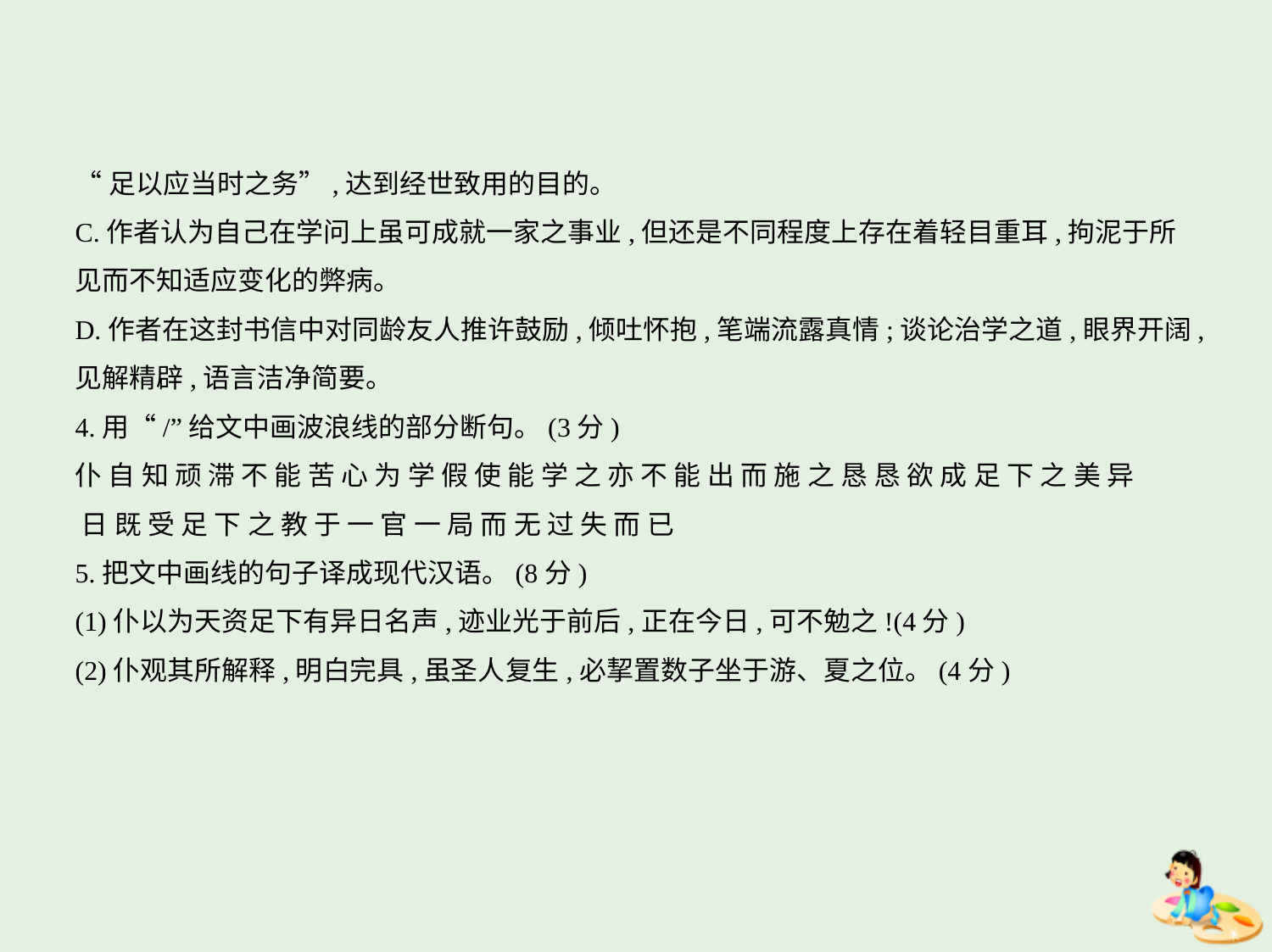

“足以应当时之务”,达到经世致用的目的。
C.作者认为自己在学问上虽可成就一家之事业,但还是不同程度上存在着轻目重耳,拘泥于所
见而不知适应变化的弊病。
D.作者在这封书信中对同龄友人推许鼓励,倾吐怀抱,笔端流露真情;谈论治学之道,眼界开阔,
见解精辟,语言洁净简要。
4.用“/”给文中画波浪线的部分断句。(3分)
仆 自 知 顽 滞 不 能 苦 心 为 学 假 使 能 学 之 亦 不 能 出 而 施 之 恳 恳 欲 成 足 下 之 美 异
 日 既 受 足 下 之 教 于 一 官 一 局 而 无 过 失 而 已
5.把文中画线的句子译成现代汉语。(8分)
(1)仆以为天资足下有异日名声,迹业光于前后,正在今日,可不勉之!(4分)
(2)仆观其所解释,明白完具,虽圣人复生,必挈置数子坐于游、夏之位。(4分)